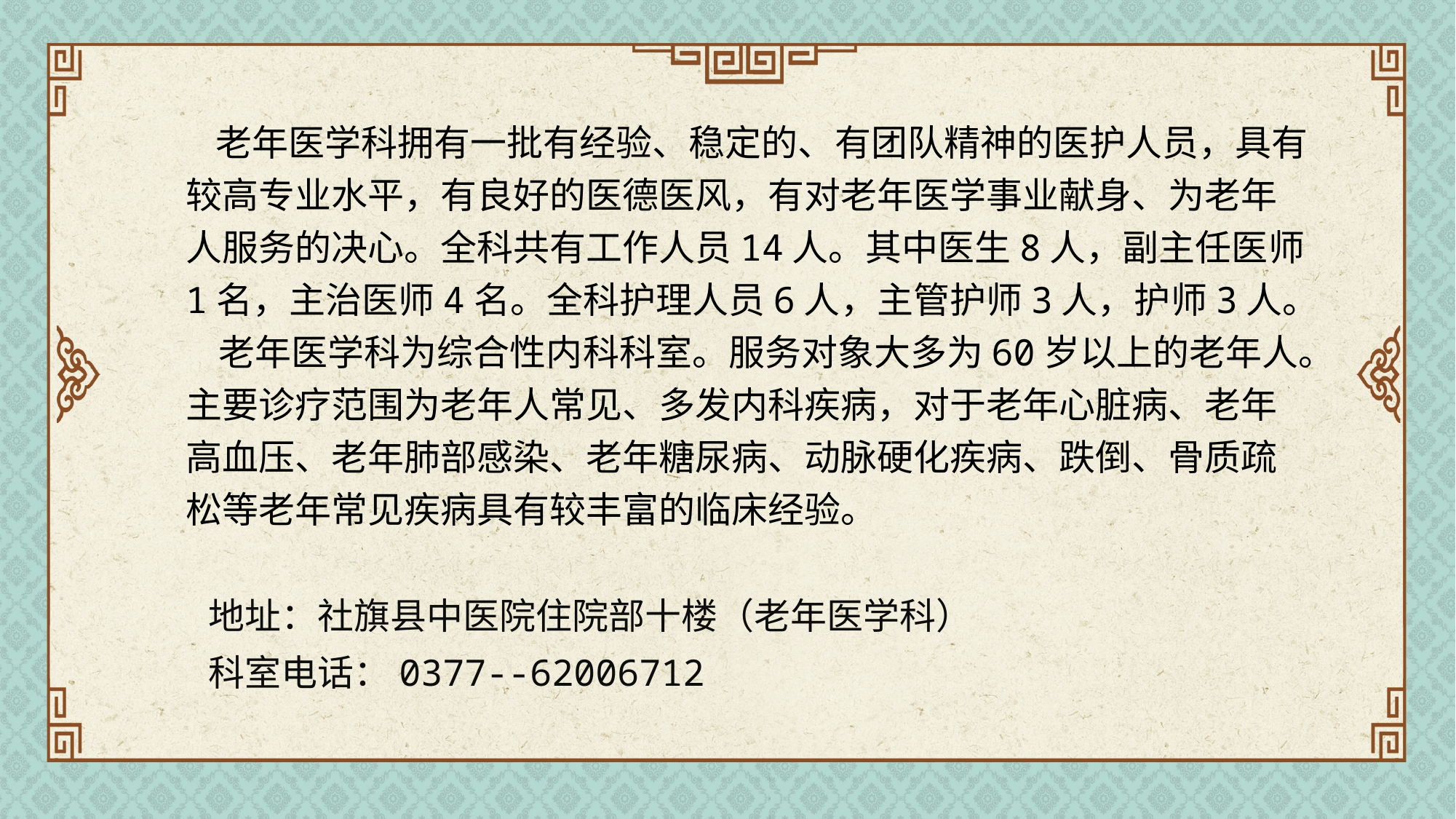

老年医学科拥有一批有经验、稳定的、有团队精神的医护人员，具有较高专业水平，有良好的医德医风，有对老年医学事业献身、为老年人服务的决心。全科共有工作人员14人。其中医生8人，副主任医师1名，主治医师4名。全科护理人员6人，主管护师3人，护师3人。
   老年医学科为综合性内科科室。服务对象大多为60岁以上的老年人。主要诊疗范围为老年人常见、多发内科疾病，对于老年心脏病、老年高血压、老年肺部感染、老年糖尿病、动脉硬化疾病、跌倒、骨质疏松等老年常见疾病具有较丰富的临床经验。
地址：社旗县中医院住院部十楼（老年医学科）
科室电话：0377--62006712